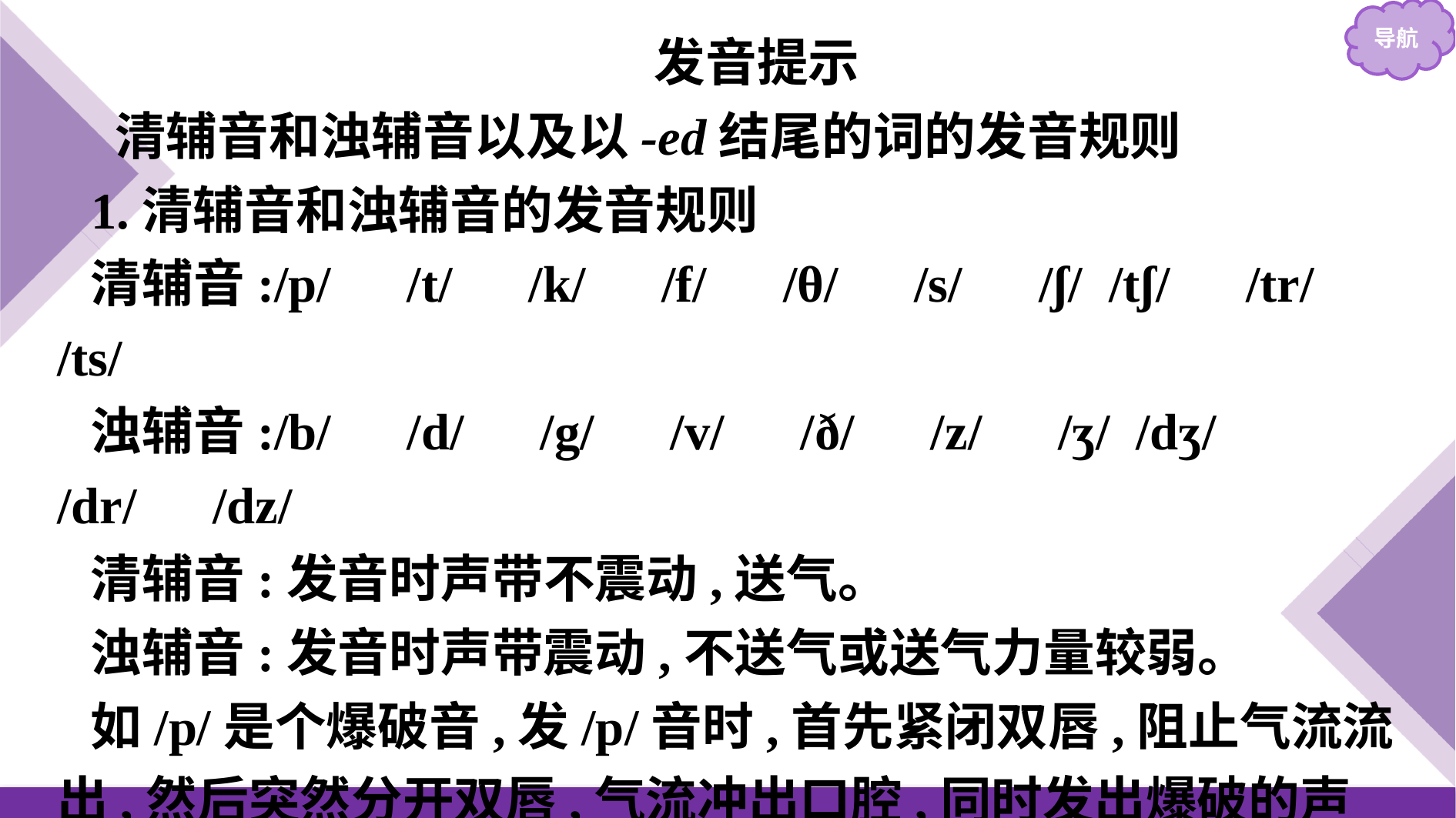

发音提示
清辅音和浊辅音以及以-ed结尾的词的发音规则
1.清辅音和浊辅音的发音规则
清辅音:/p/　/t/　/k/　/f/　/θ/　/s/　/ʃ/  /tʃ/　/tr/　/ts/
浊辅音:/b/　/d/　/g/　/v/　/ð/　/z/　/ʒ/  /dʒ/　/dr/　/dz/
清辅音:发音时声带不震动,送气。
浊辅音:发音时声带震动,不送气或送气力量较弱。
如/p/是个爆破音,发/p/音时,首先紧闭双唇,阻止气流流出,然后突然分开双唇,气流冲出口腔,同时发出爆破的声音,发音时,声带不震动;/b/是个浊辅音,发音时,送气力量较弱,声带震动。